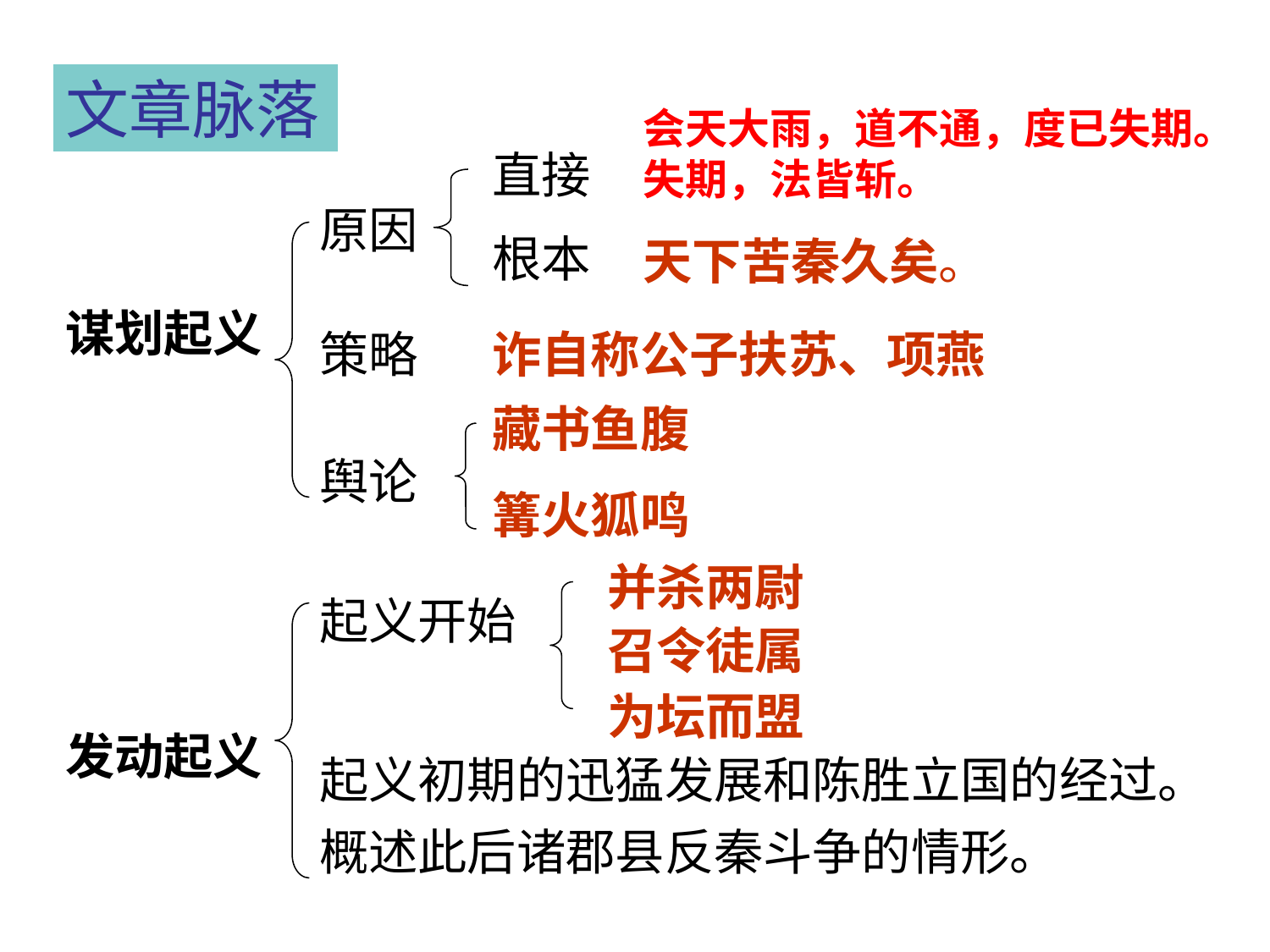

文章脉落
会天大雨，道不通，度已失期。失期，法皆斩。
直接
根本

原因

天下苦秦久矣。
谋划起义
策略
诈自称公子扶苏、项燕
藏书鱼腹

舆论
篝火狐鸣
并杀两尉

起义开始

召令徒属
为坛而盟
发动起义
起义初期的迅猛发展和陈胜立国的经过。
概述此后诸郡县反秦斗争的情形。